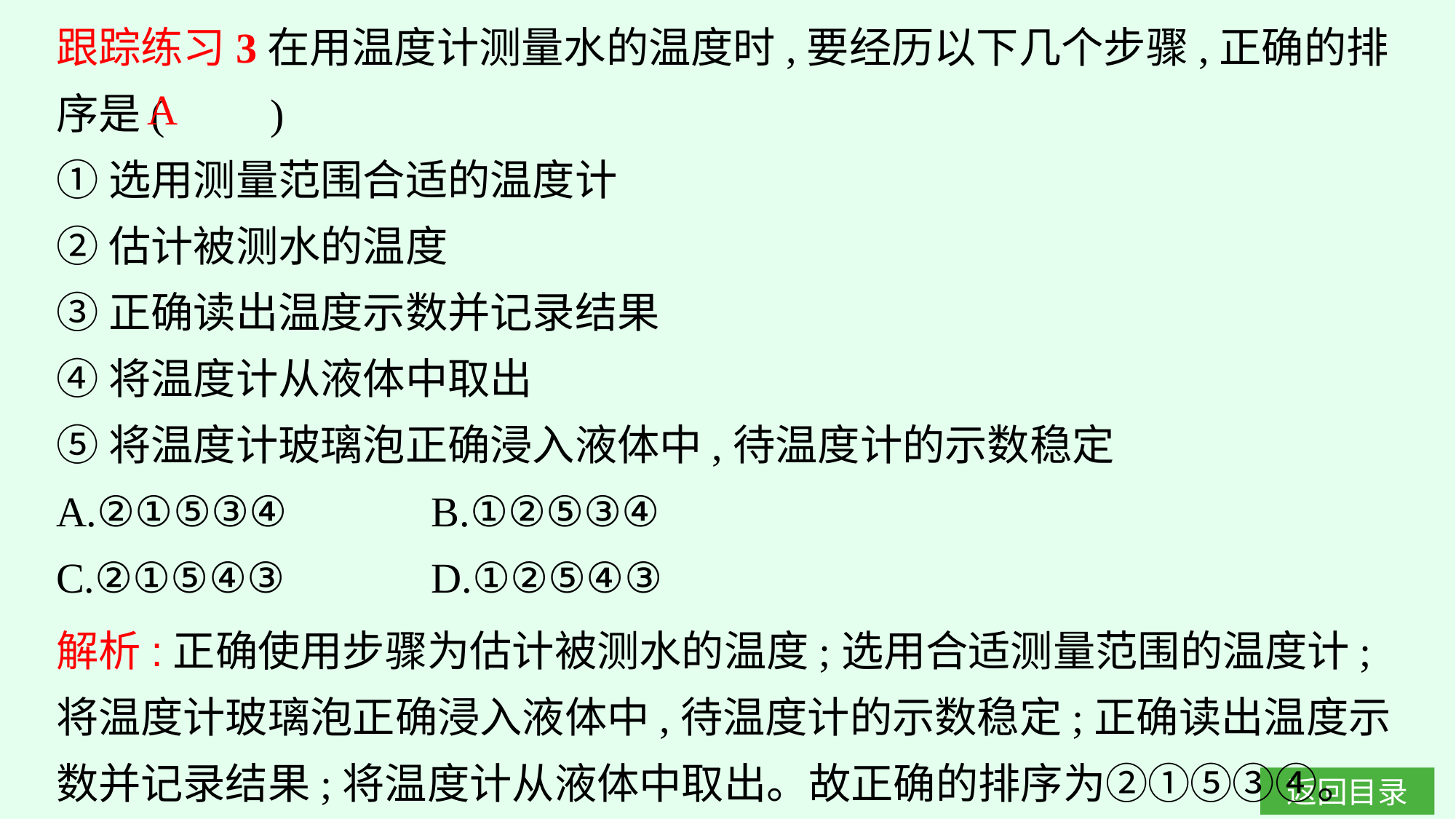

跟踪练习3在用温度计测量水的温度时,要经历以下几个步骤,正确的排序是(　　)
①选用测量范围合适的温度计
②估计被测水的温度
③正确读出温度示数并记录结果
④将温度计从液体中取出
⑤将温度计玻璃泡正确浸入液体中,待温度计的示数稳定
A.②①⑤③④		B.①②⑤③④
C.②①⑤④③		D.①②⑤④③
A
解析:正确使用步骤为估计被测水的温度;选用合适测量范围的温度计;将温度计玻璃泡正确浸入液体中,待温度计的示数稳定;正确读出温度示数并记录结果;将温度计从液体中取出。故正确的排序为②①⑤③④。故选A。